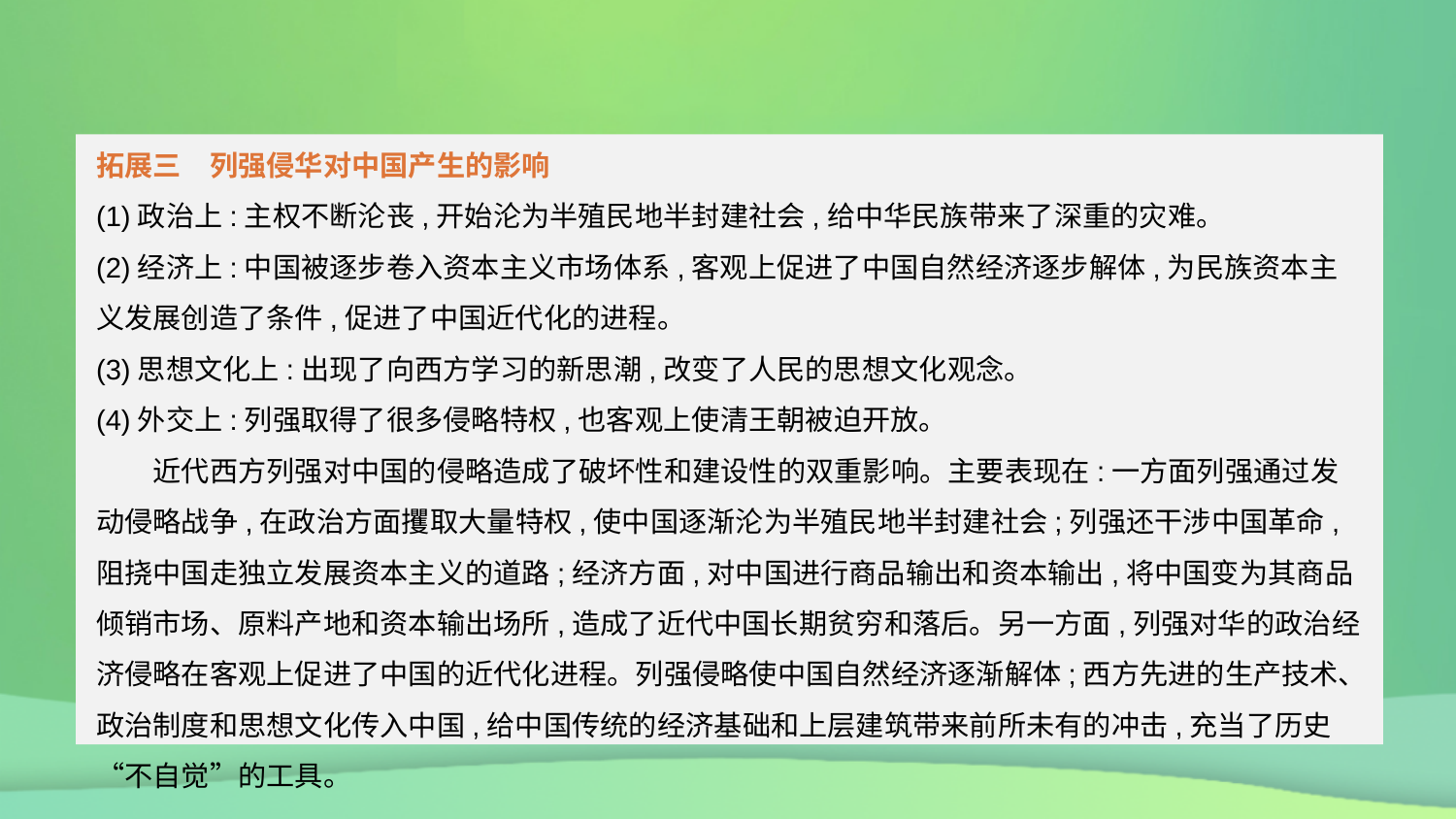

拓展三　列强侵华对中国产生的影响
(1)政治上:主权不断沦丧,开始沦为半殖民地半封建社会,给中华民族带来了深重的灾难。
(2)经济上:中国被逐步卷入资本主义市场体系,客观上促进了中国自然经济逐步解体,为民族资本主义发展创造了条件,促进了中国近代化的进程。
(3)思想文化上:出现了向西方学习的新思潮,改变了人民的思想文化观念。
(4)外交上:列强取得了很多侵略特权,也客观上使清王朝被迫开放。
　　近代西方列强对中国的侵略造成了破坏性和建设性的双重影响。主要表现在:一方面列强通过发动侵略战争,在政治方面攫取大量特权,使中国逐渐沦为半殖民地半封建社会;列强还干涉中国革命,阻挠中国走独立发展资本主义的道路;经济方面,对中国进行商品输出和资本输出,将中国变为其商品倾销市场、原料产地和资本输出场所,造成了近代中国长期贫穷和落后。另一方面,列强对华的政治经济侵略在客观上促进了中国的近代化进程。列强侵略使中国自然经济逐渐解体;西方先进的生产技术、政治制度和思想文化传入中国,给中国传统的经济基础和上层建筑带来前所未有的冲击,充当了历史“不自觉”的工具。